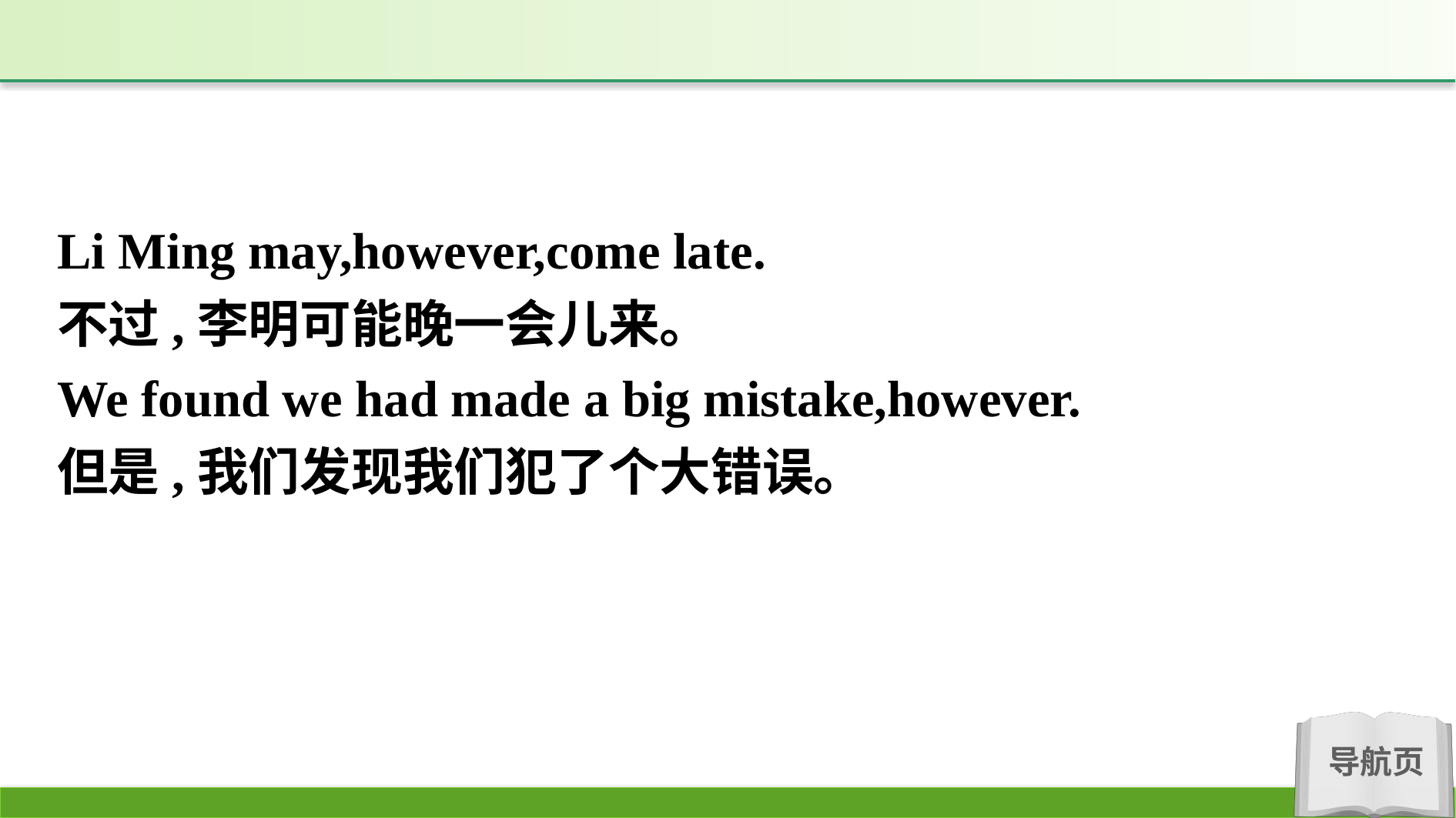

Li Ming may,however,come late.
不过,李明可能晚一会儿来。
We found we had made a big mistake,however.
但是,我们发现我们犯了个大错误。